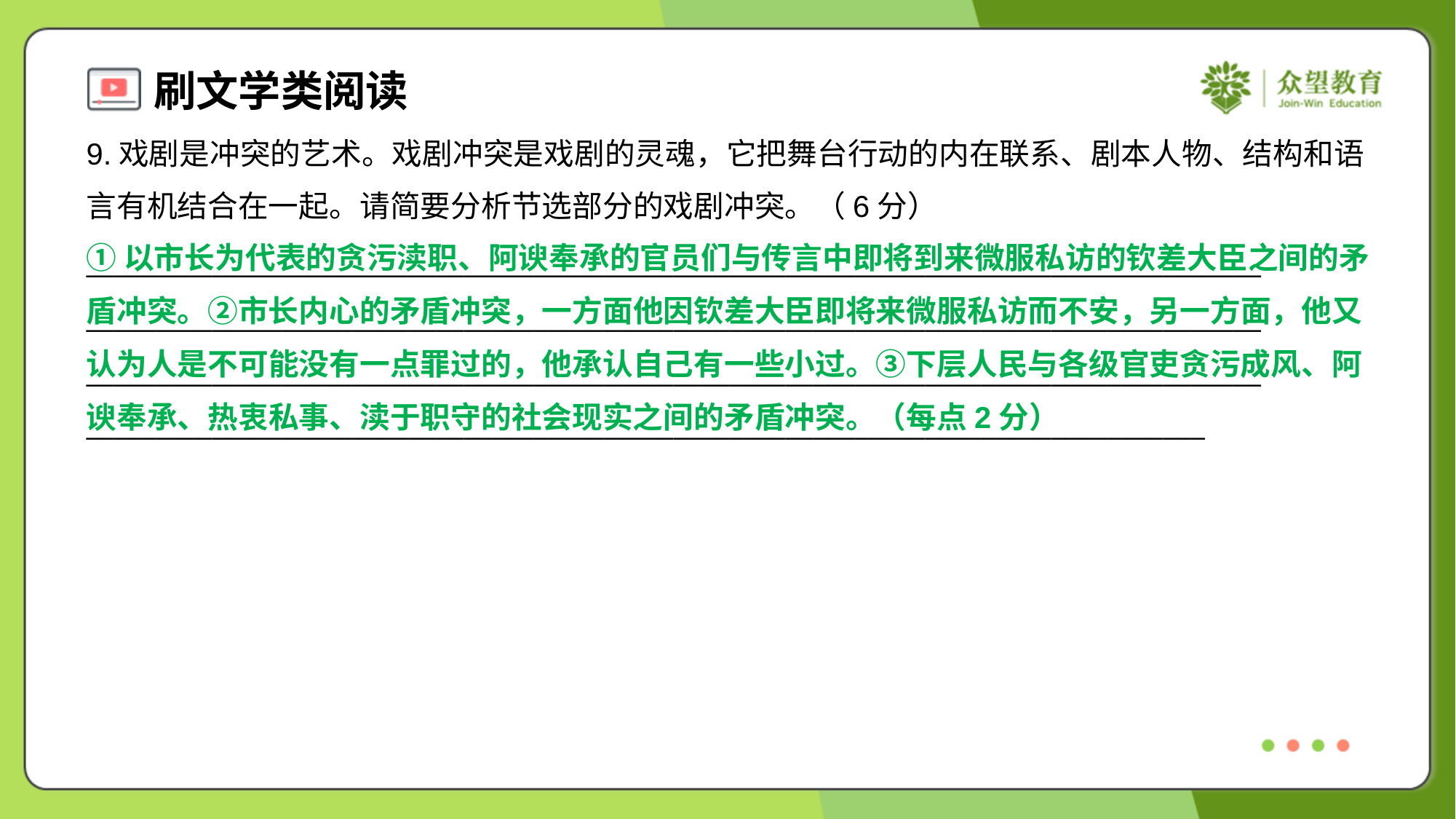

9.戏剧是冲突的艺术。戏剧冲突是戏剧的灵魂，它把舞台行动的内在联系、剧本人物、结构和语
言有机结合在一起。请简要分析节选部分的戏剧冲突。（6分）
①以市长为代表的贪污渎职、阿谀奉承的官员们与传言中即将到来微服私访的钦差大臣之间的矛
盾冲突。②市长内心的矛盾冲突，一方面他因钦差大臣即将来微服私访而不安，另一方面，他又
认为人是不可能没有一点罪过的，他承认自己有一些小过。③下层人民与各级官吏贪污成风、阿
谀奉承、热衷私事、渎于职守的社会现实之间的矛盾冲突。（每点2分）
____________________________________________________________________________________
____________________________________________________________________________________
____________________________________________________________________________________
________________________________________________________________________________